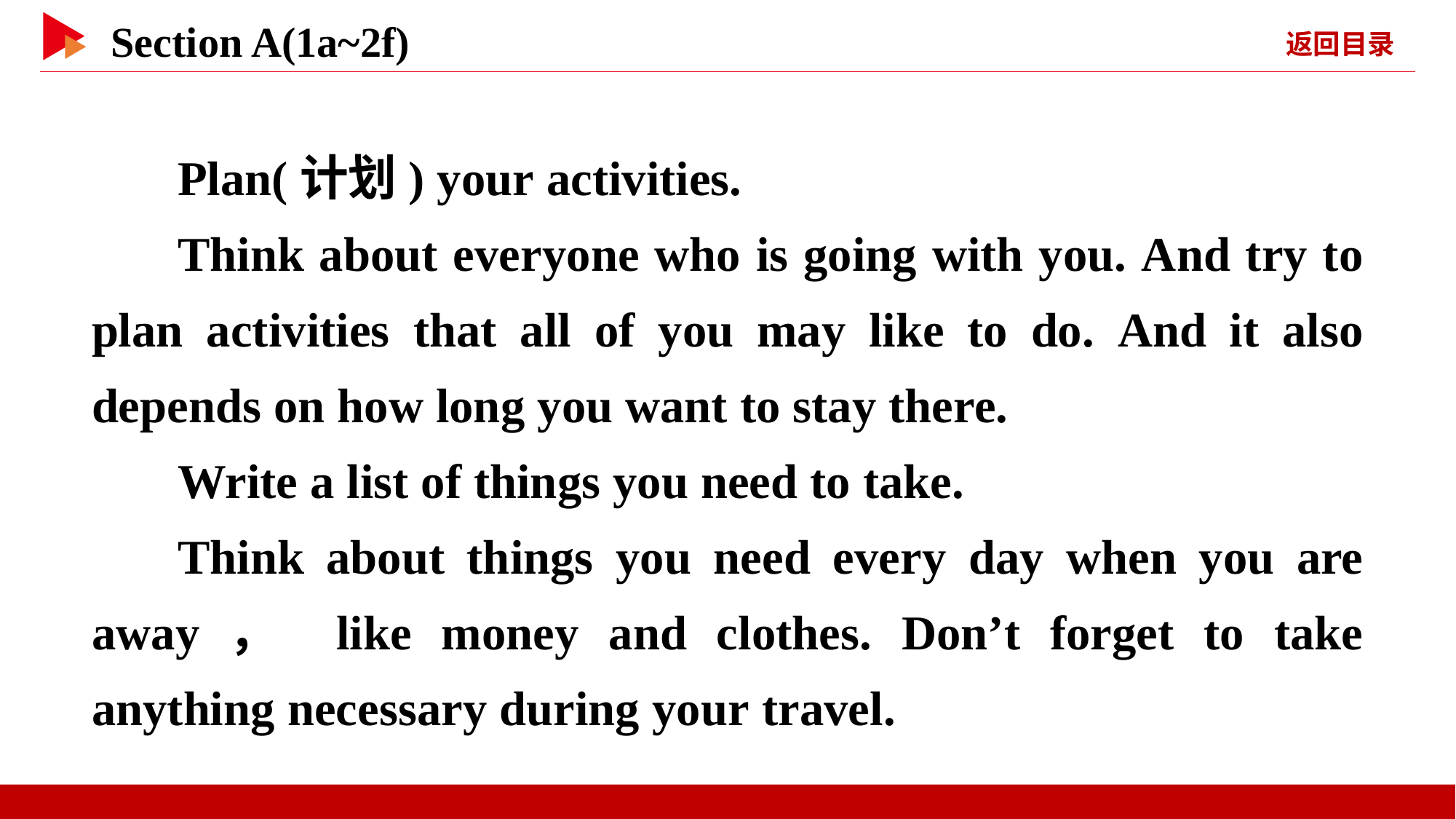

Plan(计划) your activities.
Think about everyone who is going with you. And try to plan activities that all of you may like to do. And it also depends on how long you want to stay there.
Write a list of things you need to take.
Think about things you need every day when you are away， like money and clothes. Don’t forget to take anything necessary during your travel.